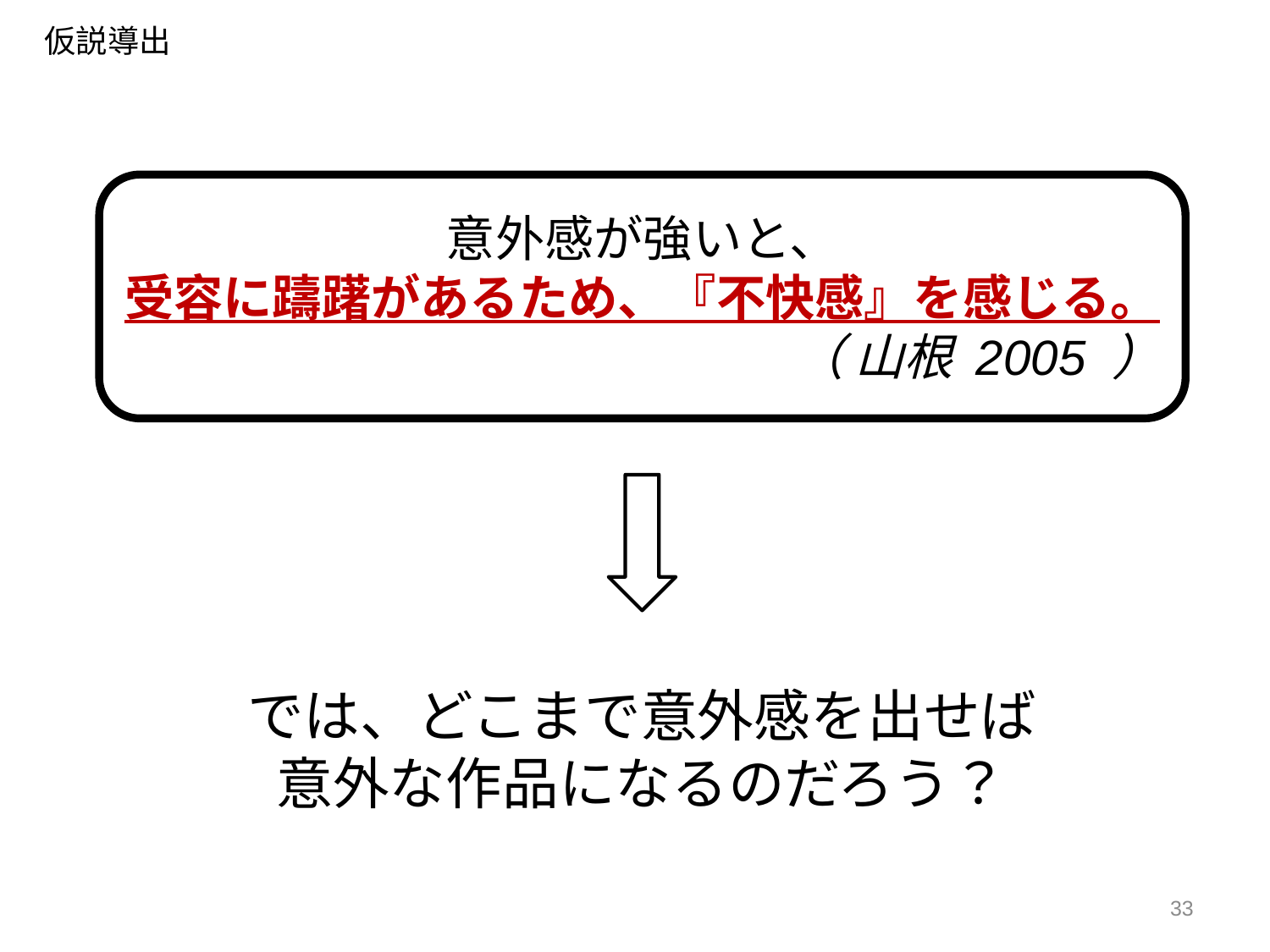

仮説導出
意外感が強いと、
受容に躊躇があるため、『不快感』を感じる。
（ 山根 2005 ）

では、どこまで意外感を出せば
意外な作品になるのだろう？
33